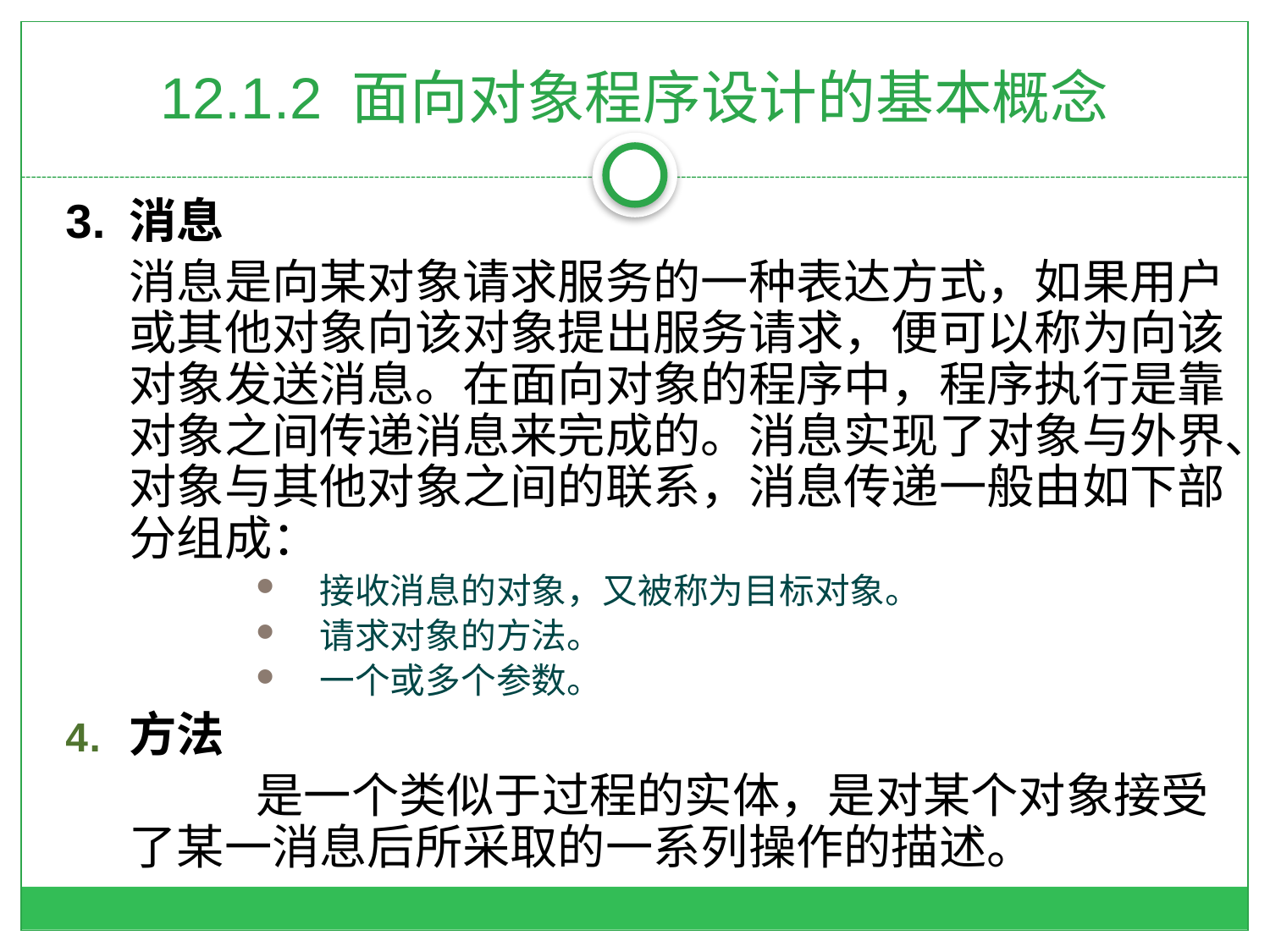

# 12.1.2 面向对象程序设计的基本概念
3.	消息
   	消息是向某对象请求服务的一种表达方式，如果用户或其他对象向该对象提出服务请求，便可以称为向该对象发送消息。在面向对象的程序中，程序执行是靠对象之间传递消息来完成的。消息实现了对象与外界、对象与其他对象之间的联系，消息传递一般由如下部分组成：
接收消息的对象，又被称为目标对象。
请求对象的方法。
一个或多个参数。
方法
		是一个类似于过程的实体，是对某个对象接受了某一消息后所采取的一系列操作的描述。